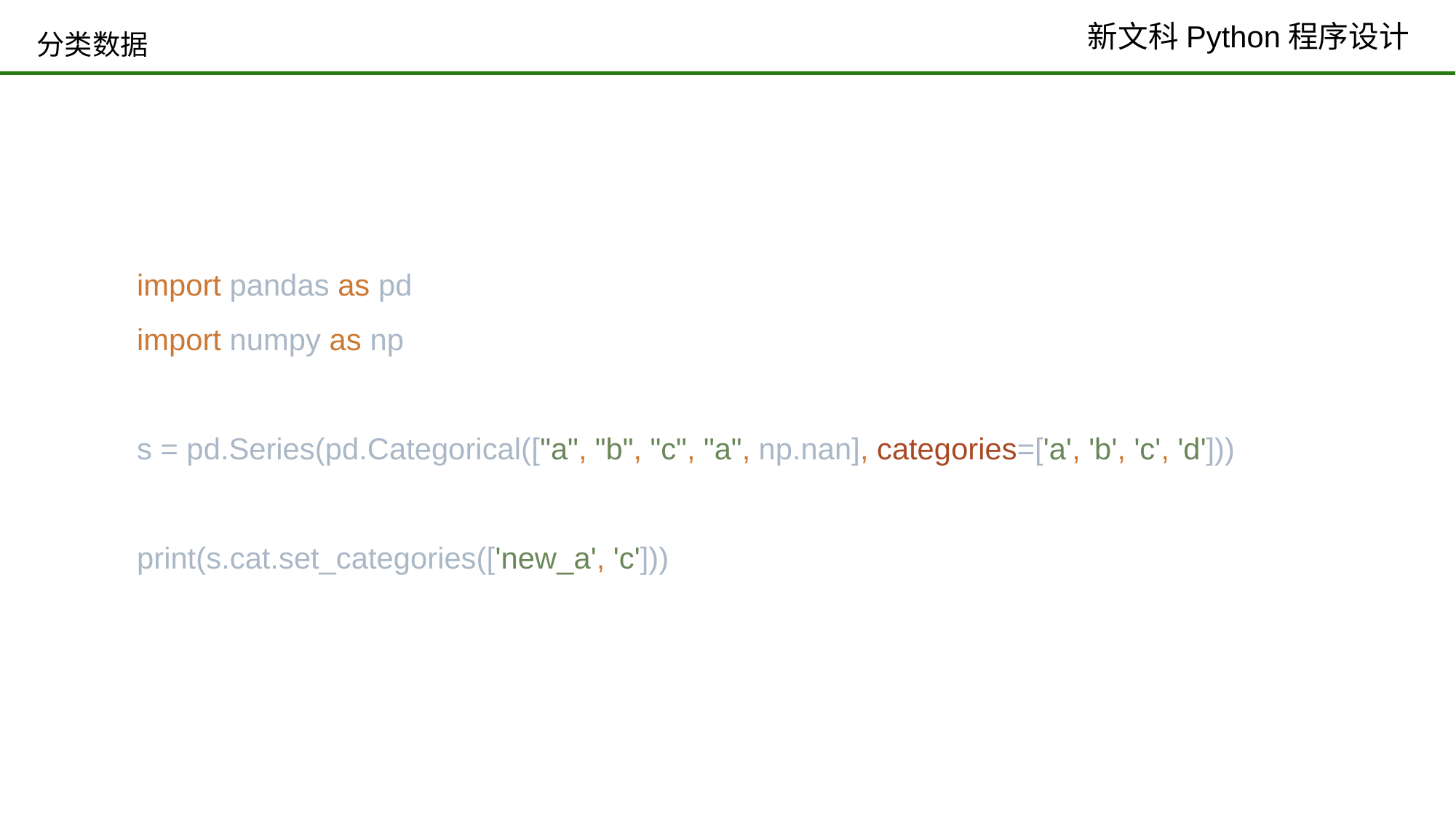

# 分类数据
import pandas as pd
import numpy as np
s = pd.Series(pd.Categorical(["a", "b", "c", "a", np.nan], categories=['a', 'b', 'c', 'd']))
print(s.cat.set_categories(['new_a', 'c']))